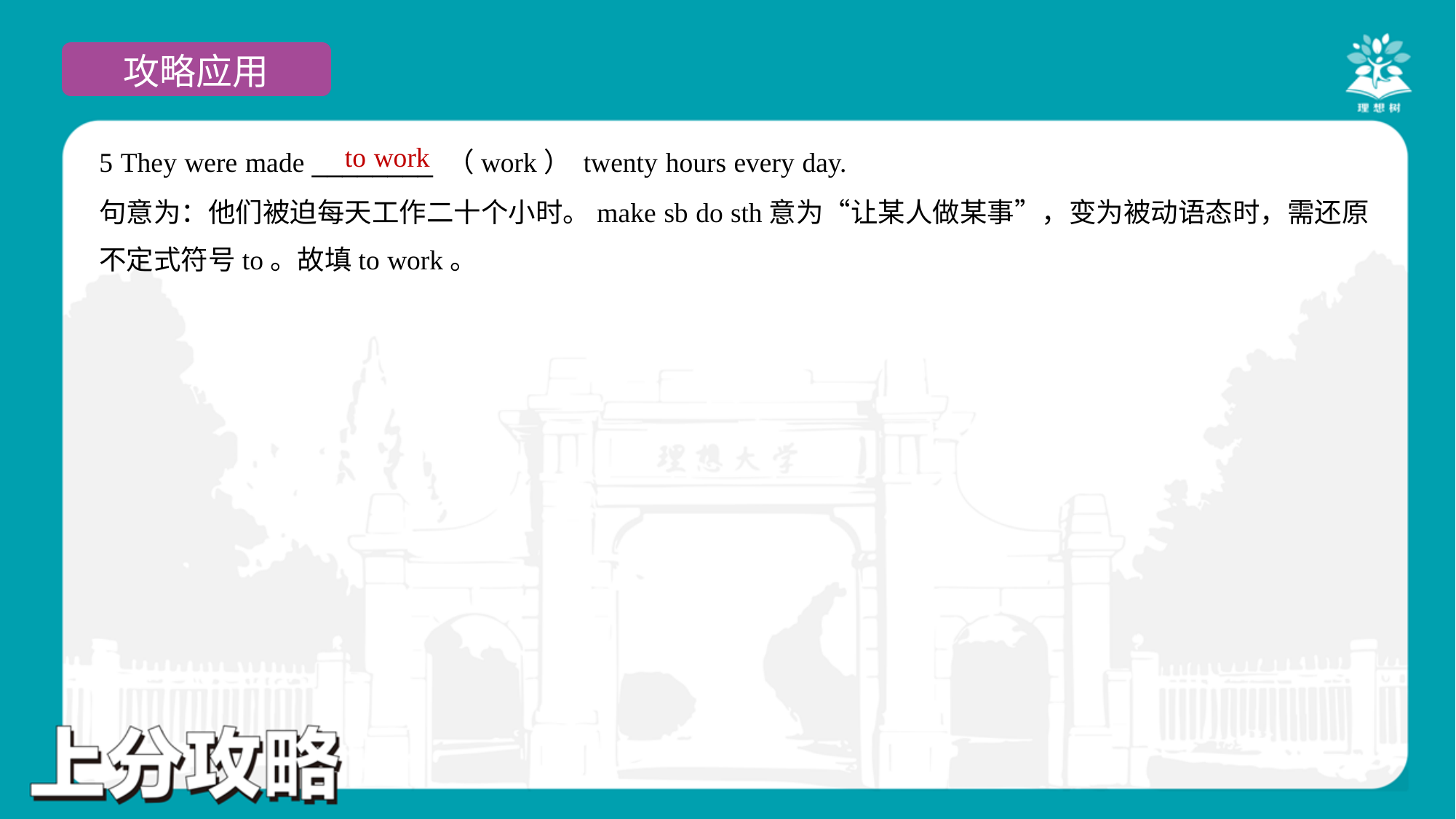

to work
5 They were made ________ （work） twenty hours every day.
句意为：他们被迫每天工作二十个小时。make sb do sth意为“让某人做某事”，变为被动语态时，需还原
不定式符号to。故填to work。